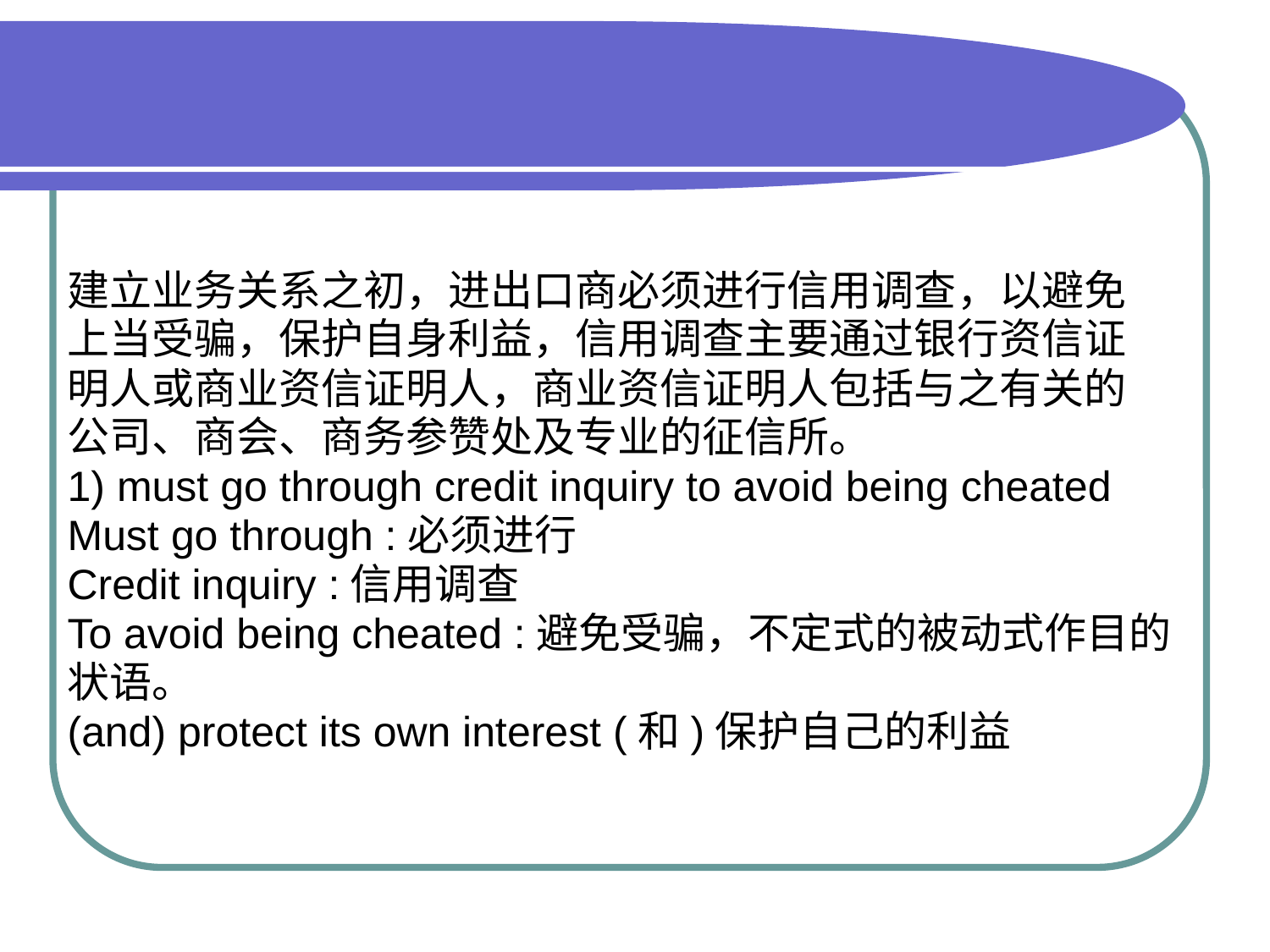

#

建立业务关系之初，进出口商必须进行信用调查，以避免
上当受骗，保护自身利益，信用调查主要通过银行资信证
明人或商业资信证明人，商业资信证明人包括与之有关的
公司、商会、商务参赞处及专业的征信所。
1) must go through credit inquiry to avoid being cheated
Must go through :必须进行
Credit inquiry :信用调查
To avoid being cheated :避免受骗，不定式的被动式作目的
状语。
(and) protect its own interest (和)保护自己的利益